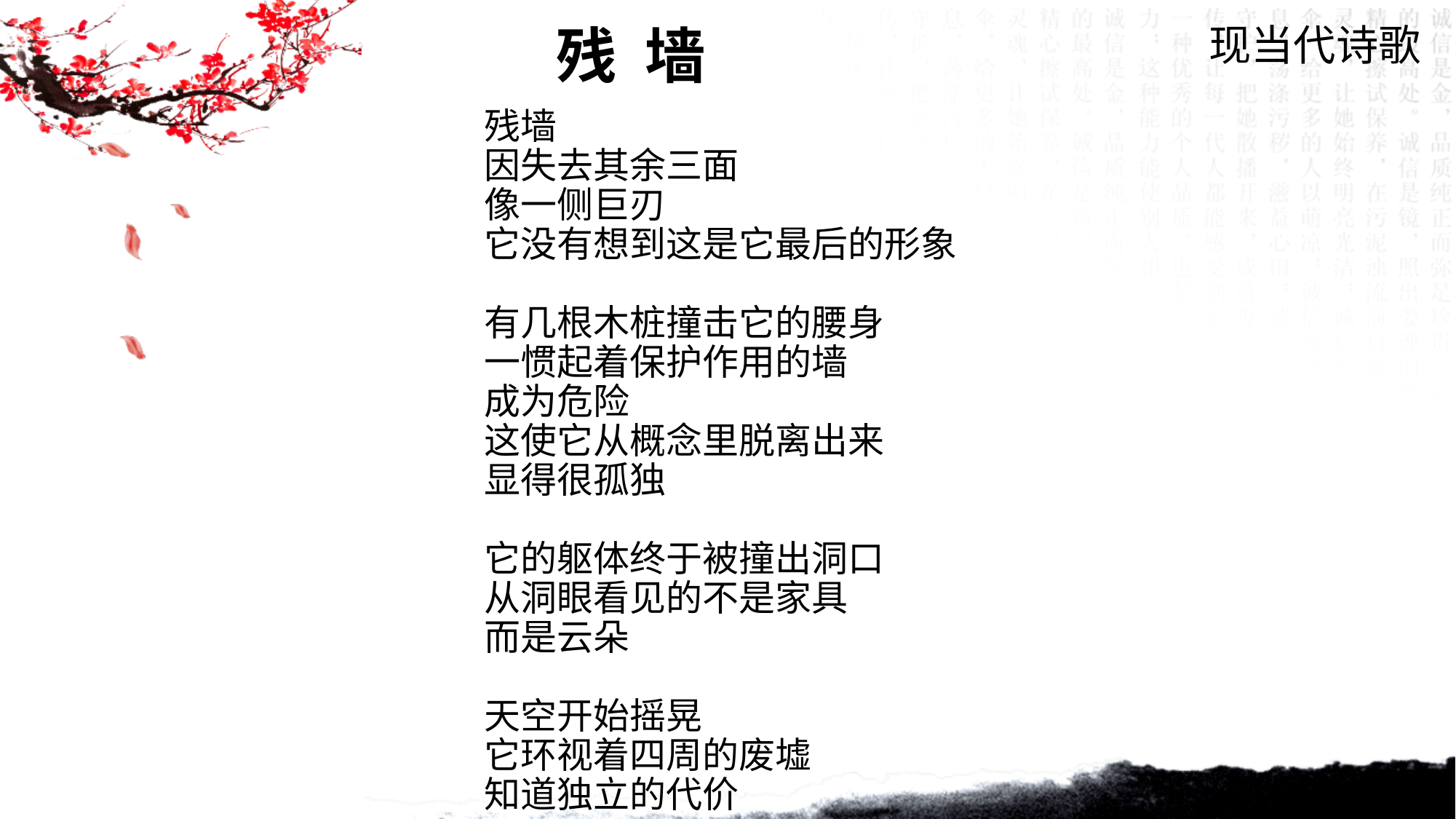

现当代诗歌
残  墙
残墙
因失去其余三面
像一侧巨刃
它没有想到这是它最后的形象

有几根木桩撞击它的腰身
一惯起着保护作用的墙
成为危险
这使它从概念里脱离出来
显得很孤独

它的躯体终于被撞出洞口
从洞眼看见的不是家具
而是云朵

天空开始摇晃
它环视着四周的废墟
知道独立的代价